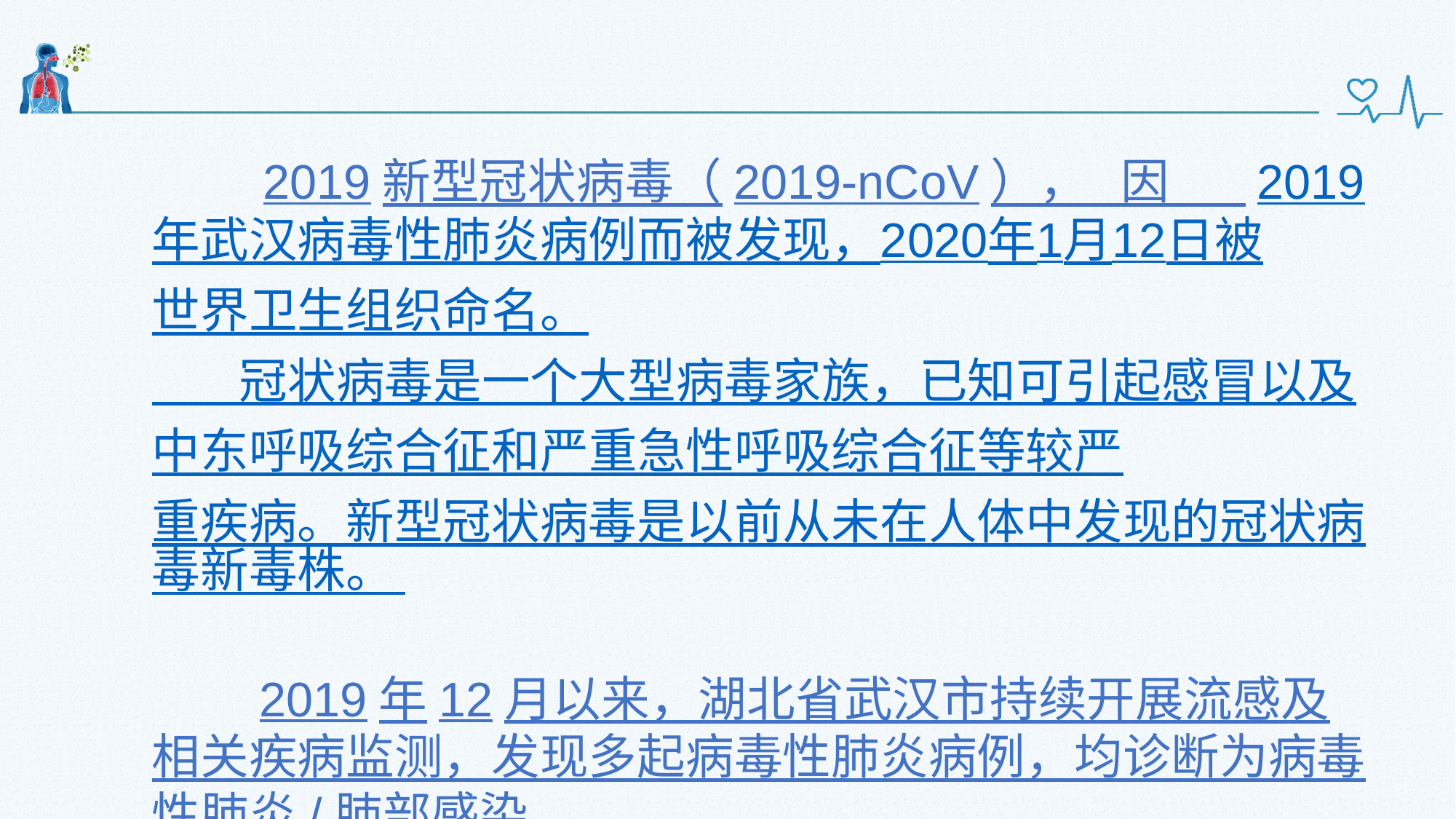

2019新型冠状病毒（2019-nCoV），   因       2019年武汉病毒性肺炎病例而被发现，2020年1月12日被世界卫生组织命名。
        冠状病毒是一个大型病毒家族，已知可引起感冒以及中东呼吸综合征和严重急性呼吸综合征等较严重疾病。新型冠状病毒是以前从未在人体中发现的冠状病毒新毒株。

        2019年12月以来，湖北省武汉市持续开展流感及相关疾病监测，发现多起病毒性肺炎病例，均诊断为病毒性肺炎/肺部感染。